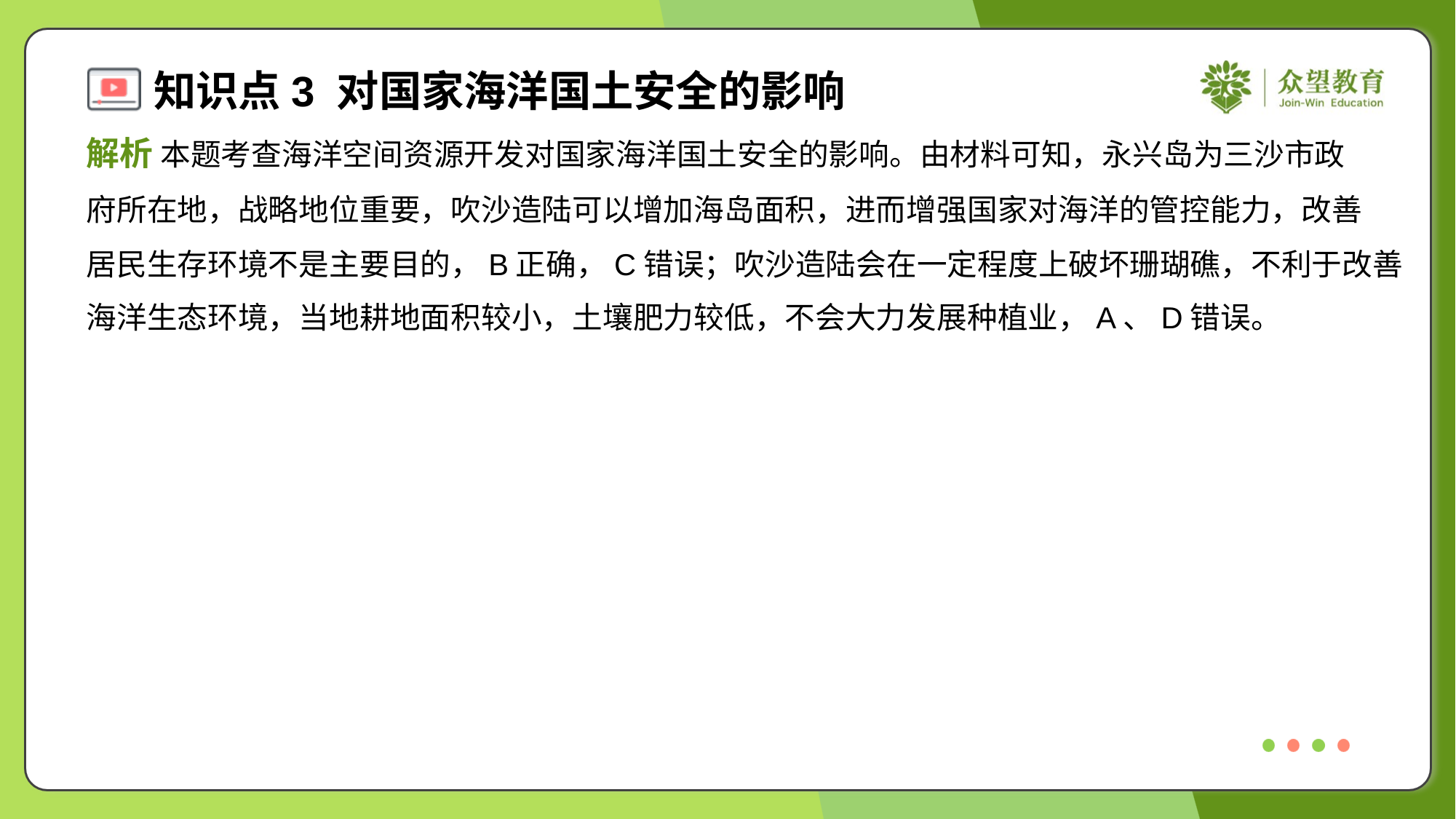

解析 本题考查海洋空间资源开发对国家海洋国土安全的影响。由材料可知，永兴岛为三沙市政
府所在地，战略地位重要，吹沙造陆可以增加海岛面积，进而增强国家对海洋的管控能力，改善
居民生存环境不是主要目的，B正确，C错误；吹沙造陆会在一定程度上破坏珊瑚礁，不利于改善
海洋生态环境，当地耕地面积较小，土壤肥力较低，不会大力发展种植业，A、D错误。